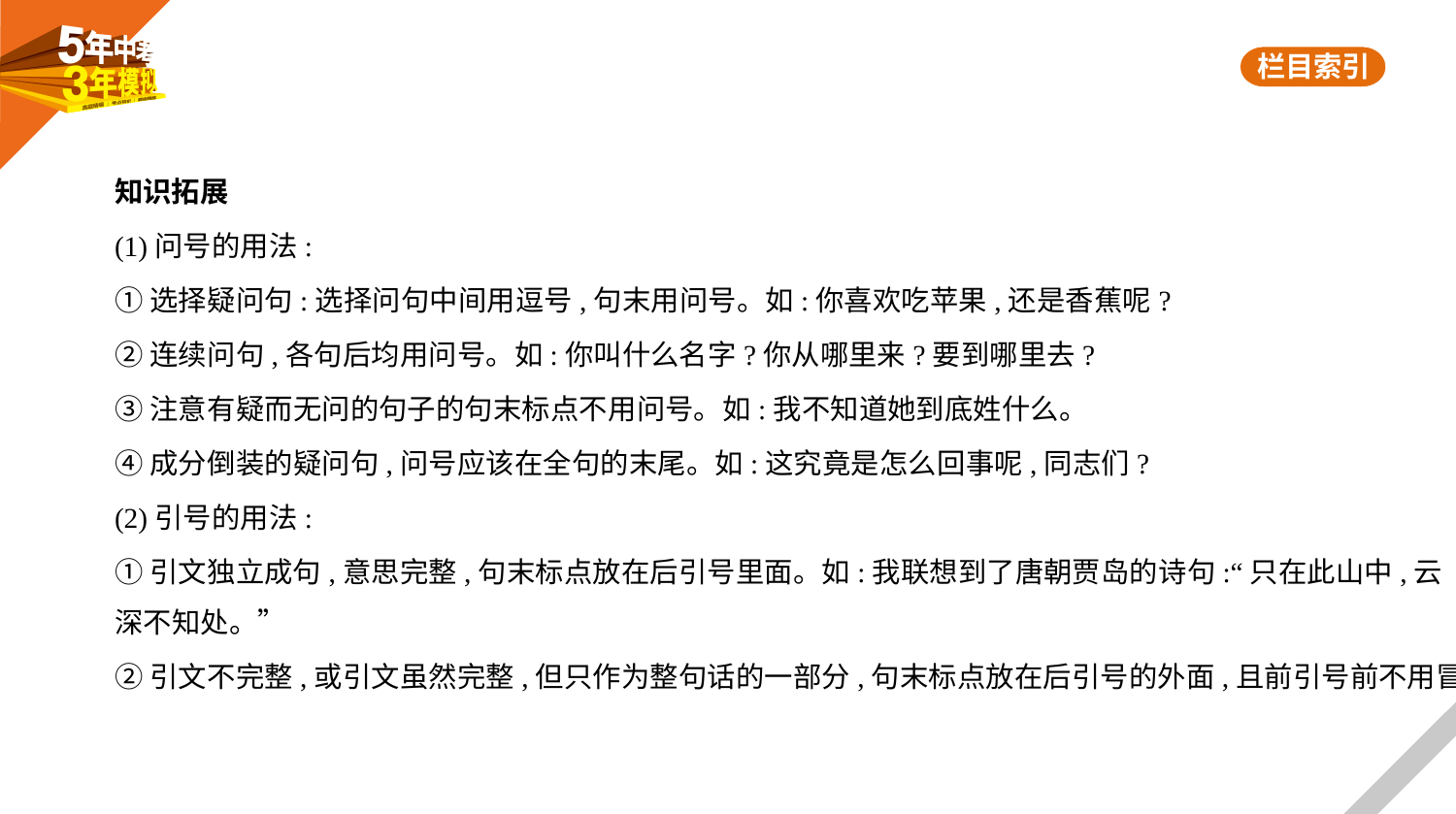

知识拓展
(1)问号的用法:
①选择疑问句:选择问句中间用逗号,句末用问号。如:你喜欢吃苹果,还是香蕉呢?
②连续问句,各句后均用问号。如:你叫什么名字?你从哪里来?要到哪里去?
③注意有疑而无问的句子的句末标点不用问号。如:我不知道她到底姓什么。
④成分倒装的疑问句,问号应该在全句的末尾。如:这究竟是怎么回事呢,同志们?
(2)引号的用法:
①引文独立成句,意思完整,句末标点放在后引号里面。如:我联想到了唐朝贾岛的诗句:“只在此山中,云
深不知处。”
②引文不完整,或引文虽然完整,但只作为整句话的一部分,句末标点放在后引号的外面,且前引号前不用冒